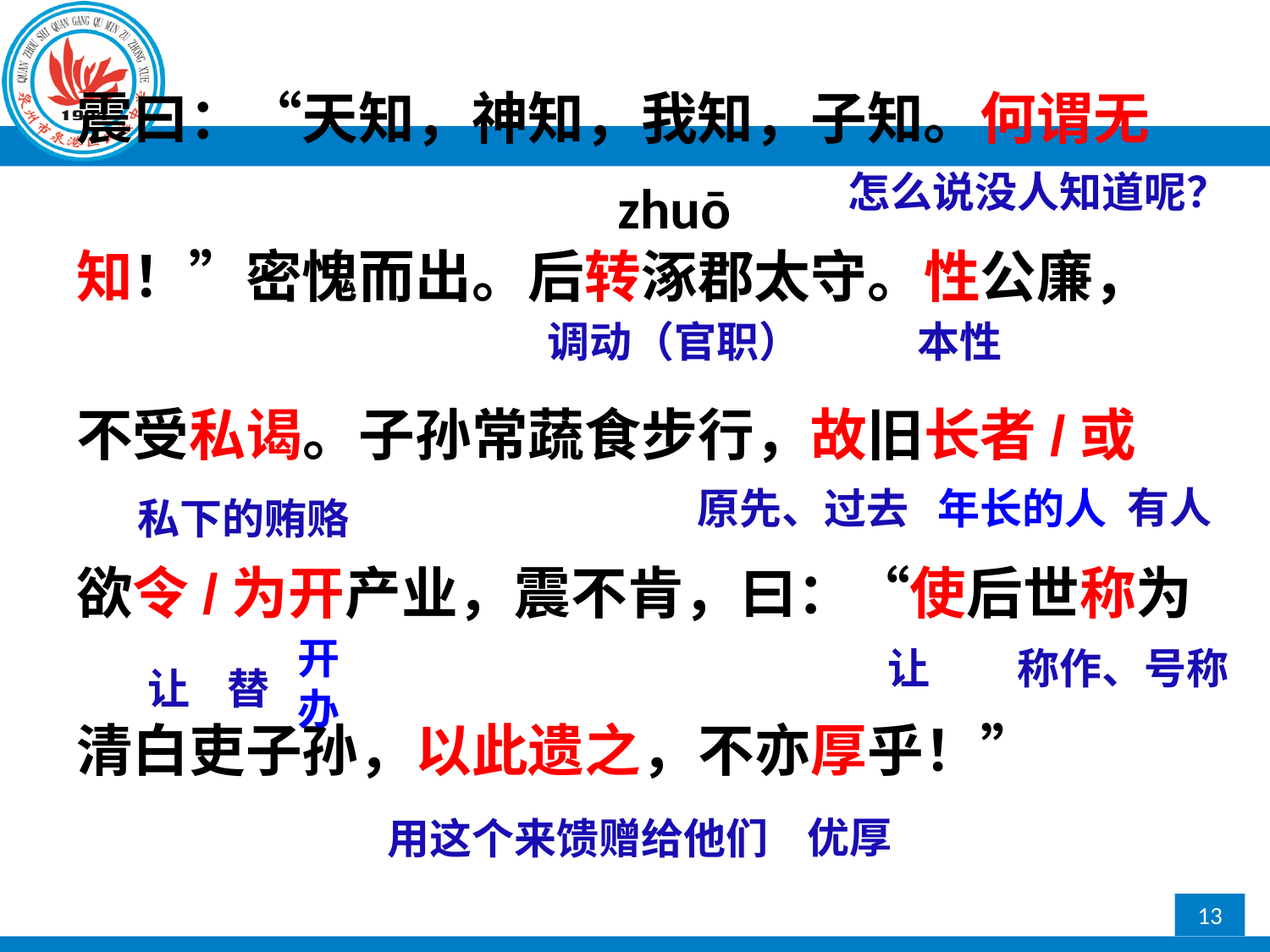

震曰：“天知，神知，我知，子知。何谓无

知！”密愧而出。后转涿郡太守。性公廉，

不受私谒。子孙常蔬食步行，故旧长者/或

欲令/为开产业，震不肯，曰：“使后世称为

清白吏子孙，以此遗之，不亦厚乎！”
怎么说没人知道呢？
zhuō
调动（官职）
本性
有人
原先、过去

年长的人
私下的贿赂
开办
让
称作、号称
让
替
优厚
用这个来馈赠给他们